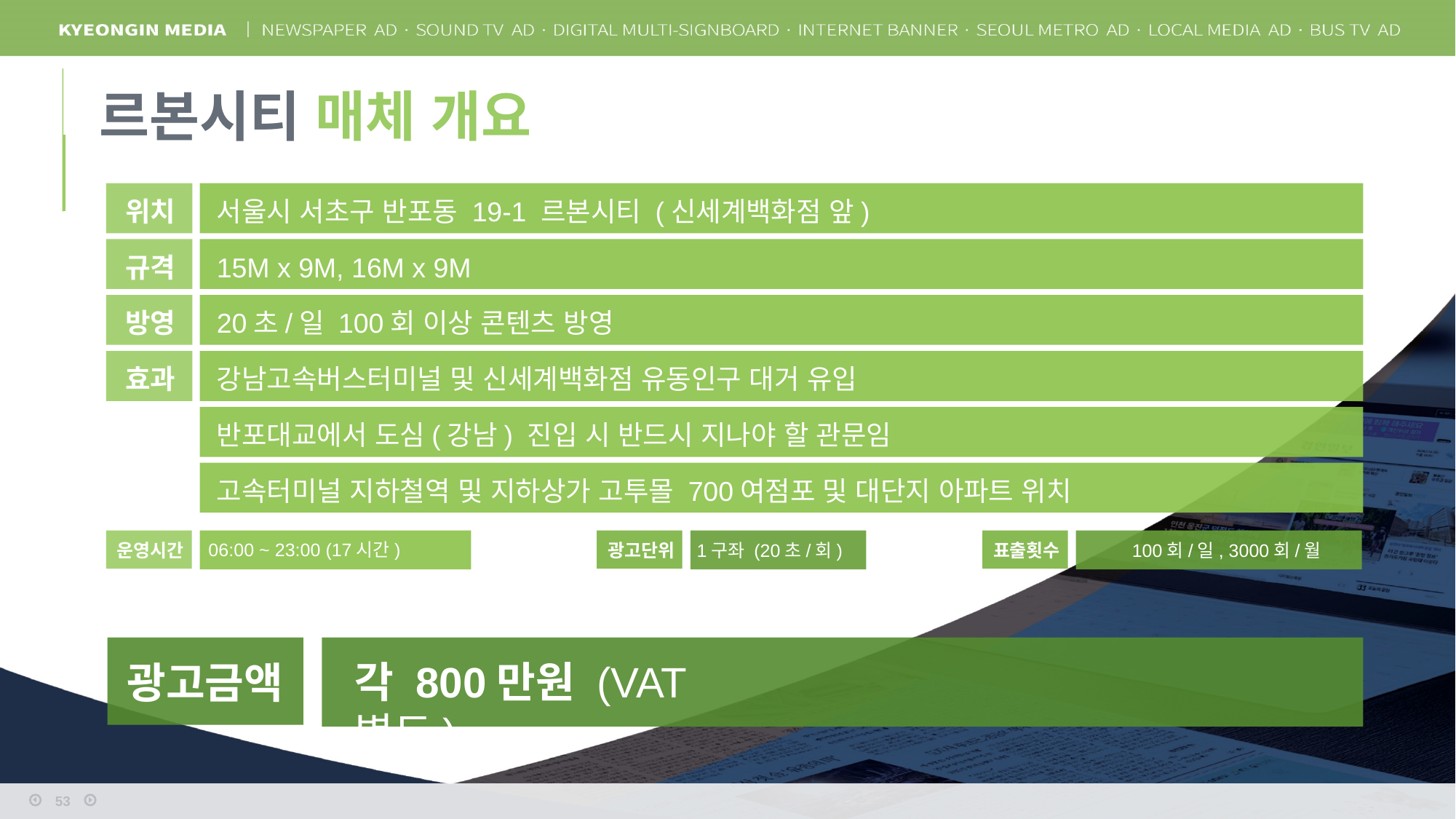

르본시티 매체 개요

위치
서울시 서초구 반포동 19-1 르본시티 (신세계백화점 앞)

규격
15M x 9M, 16M x 9M

방영
20초/일 100회 이상 콘텐츠 방영

효과
강남고속버스터미널 및 신세계백화점 유동인구 대거 유입

반포대교에서 도심(강남) 진입 시 반드시 지나야 할 관문임

고속터미널 지하철역 및 지하상가 고투몰 700여점포 및 대단지 아파트 위치

06:00 ~ 23:00 (17시간)
운영시간
광고단위
1구좌 (20초/회)
표출횟수
100회/일, 3000회/월

광고금액
각 800만원 (VAT 별도)

53